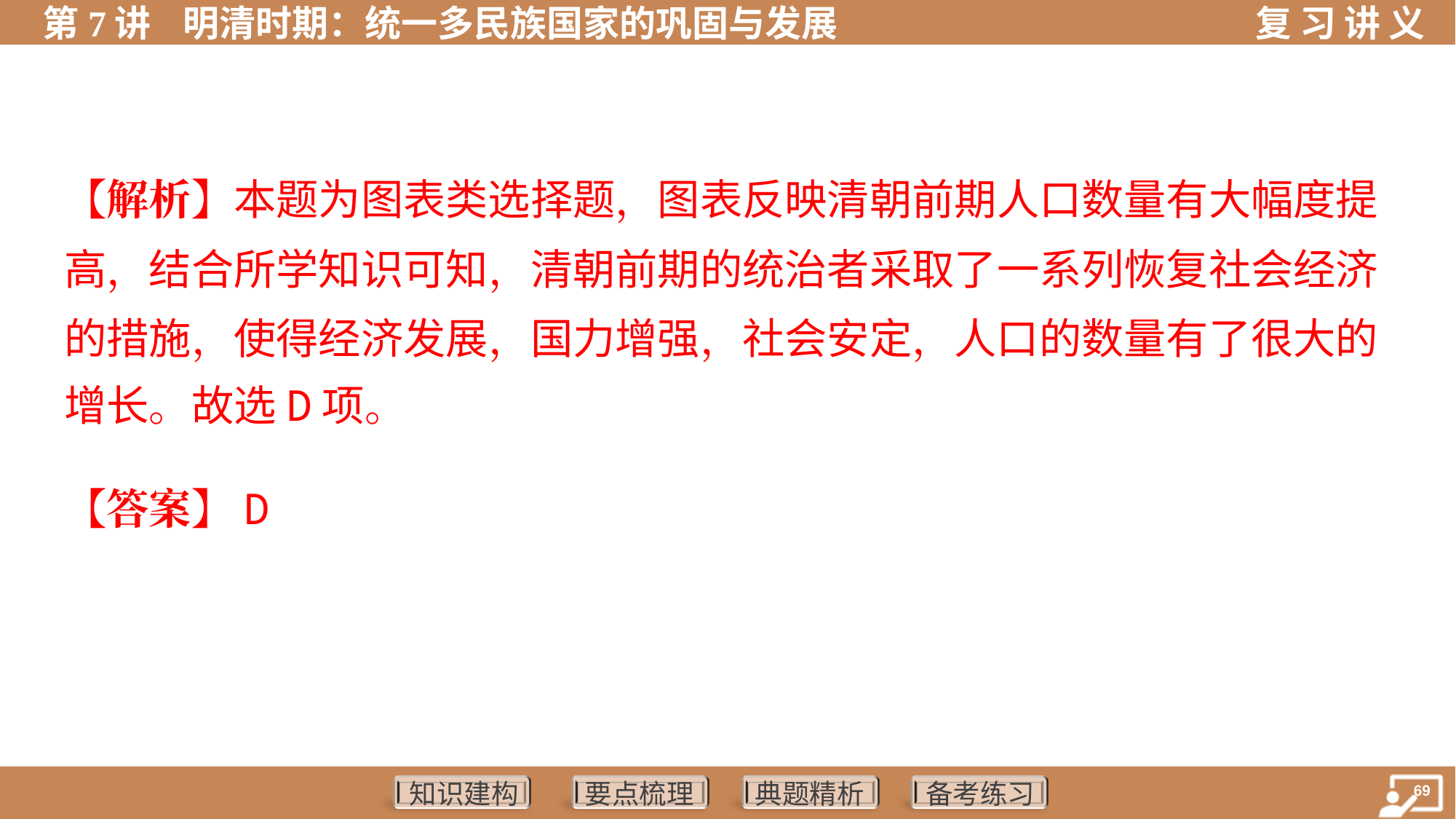

【解析】本题为图表类选择题，图表反映清朝前期人口数量有大幅度提
高，结合所学知识可知，清朝前期的统治者采取了一系列恢复社会经济
的措施，使得经济发展，国力增强，社会安定，人口的数量有了很大的
增长。故选D项。
【答案】D